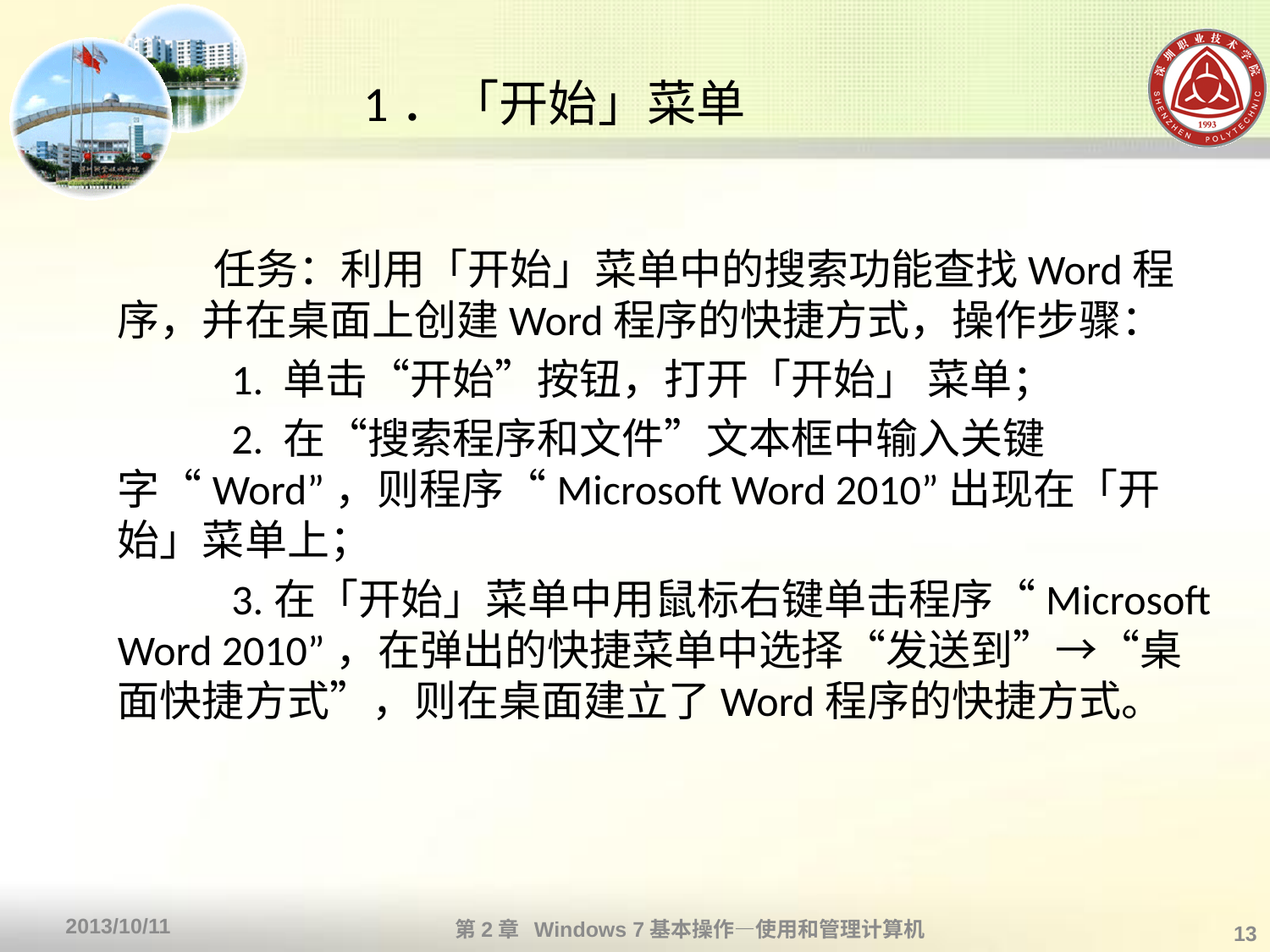

# 1．「开始」菜单
         任务：利用「开始」菜单中的搜索功能查找Word程序，并在桌面上创建Word程序的快捷方式，操作步骤：
　  　1. 单击“开始”按钮，打开「开始」 菜单；
　　  2. 在“搜索程序和文件”文本框中输入关键字“Word”，则程序“Microsoft Word 2010”出现在「开始」菜单上；
　　  3.在「开始」菜单中用鼠标右键单击程序“Microsoft Word 2010”，在弹出的快捷菜单中选择“发送到”→“桌面快捷方式”，则在桌面建立了Word程序的快捷方式。
第2章  Windows 7基本操作—使用和管理计算机
2013/10/11
13